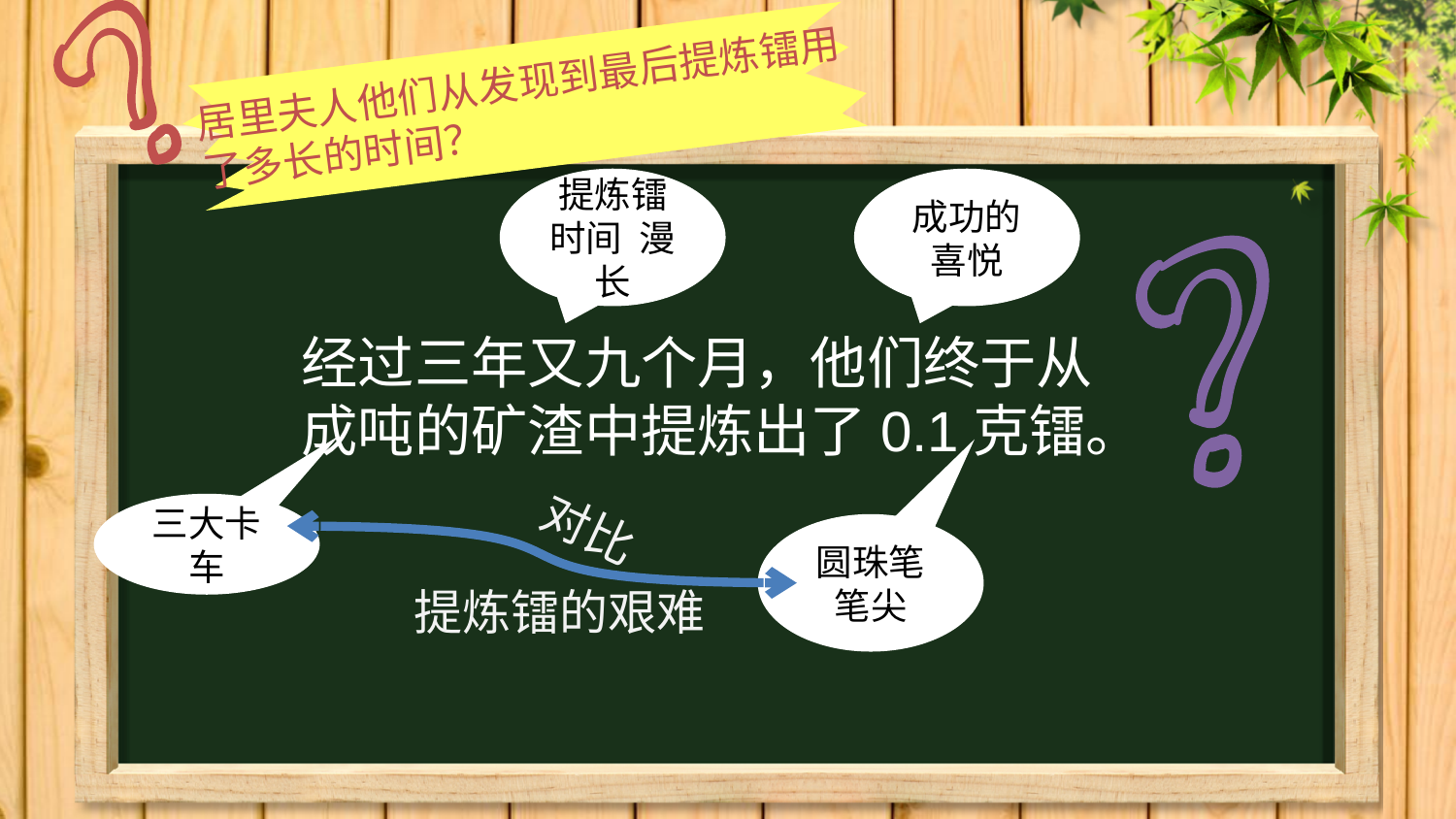

居里夫人他们从发现到最后提炼镭用了多长的时间？
提炼镭时间  漫长
成功的喜悦

经过三年又九个月，他们终于从成吨的矿渣中提炼出了0.1克镭。
对比
三大卡车
圆珠笔笔尖
提炼镭的艰难